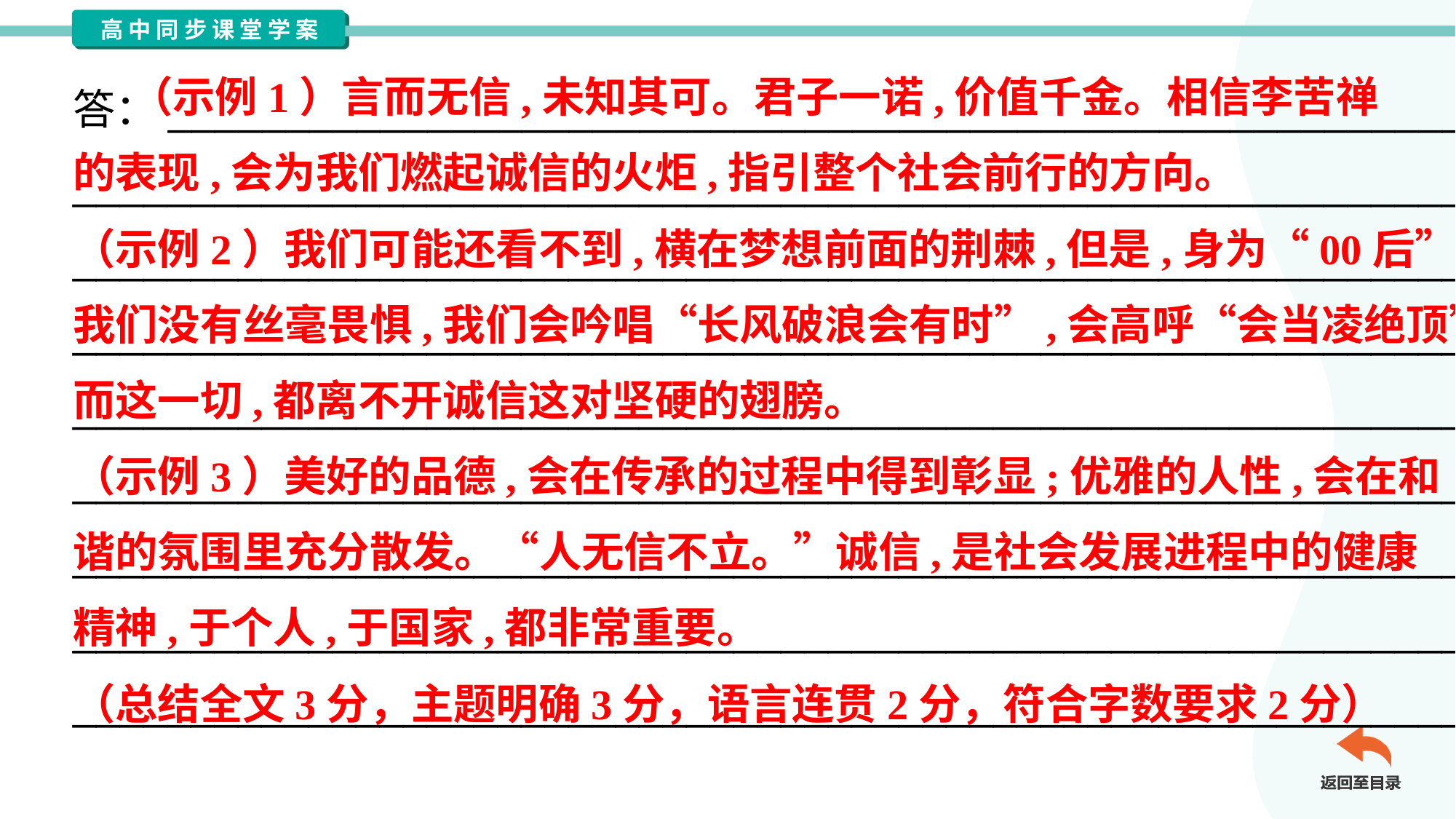

（示例1）言而无信,未知其可。君子一诺,价值千金。相信李苦禅
的表现,会为我们燃起诚信的火炬,指引整个社会前行的方向。
（示例2）我们可能还看不到,横在梦想前面的荆棘,但是,身为“00后”的
我们没有丝毫畏惧,我们会吟唱“长风破浪会有时”,会高呼“会当凌绝顶”,
而这一切,都离不开诚信这对坚硬的翅膀。
（示例3）美好的品德,会在传承的过程中得到彰显;优雅的人性,会在和
谐的氛围里充分散发。“人无信不立。”诚信,是社会发展进程中的健康
精神,于个人,于国家,都非常重要。
（总结全文3分，主题明确3分，语言连贯2分，符合字数要求2分）
答：_________________________________________________________
_____________________________________________________________
_____________________________________________________________
_____________________________________________________________
_____________________________________________________________
_____________________________________________________________
_____________________________________________________________
_____________________________________________________________
_____________________________________________________________